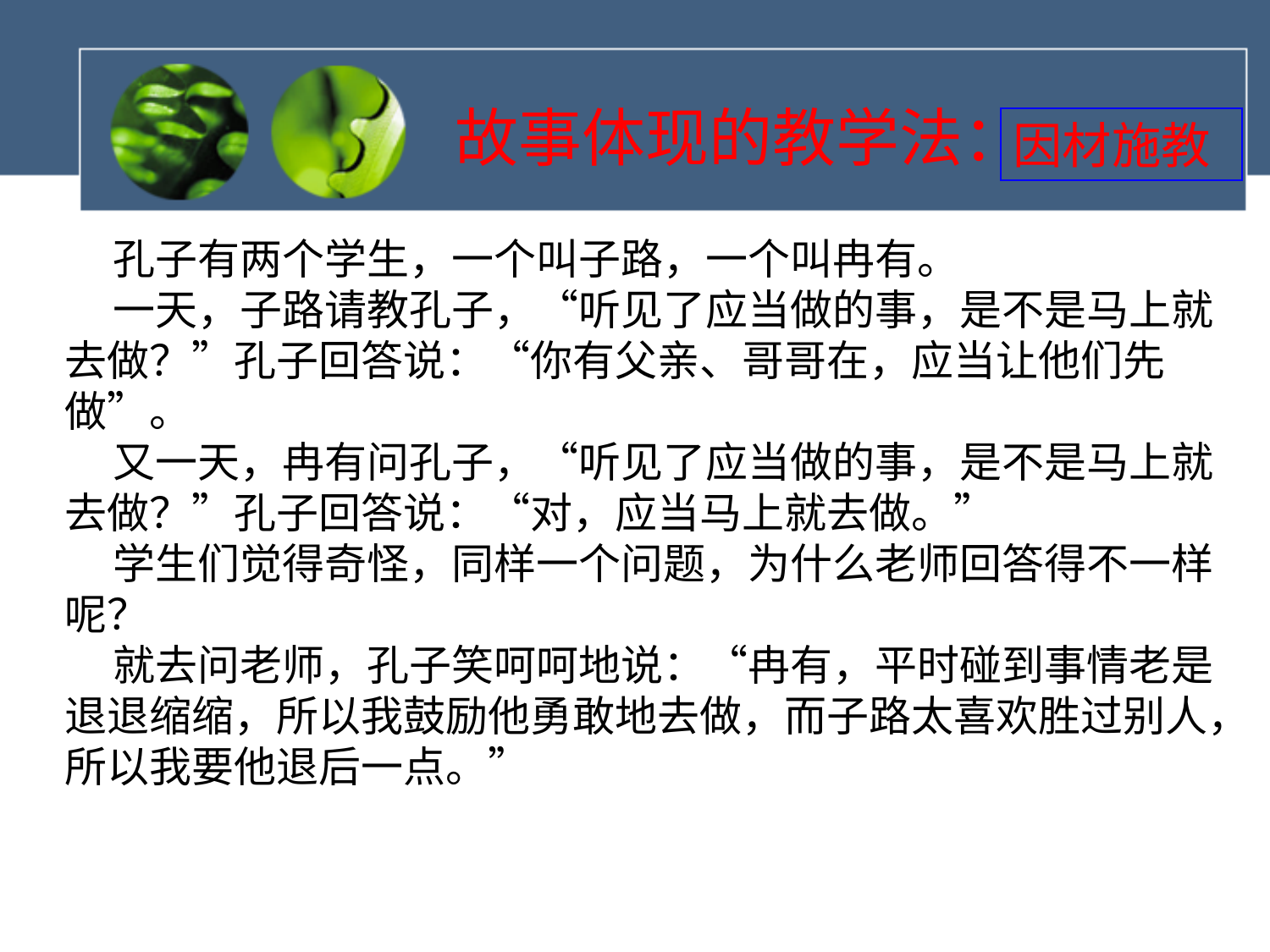

# 故事体现的教学法：
因材施教
    孔子有两个学生，一个叫子路，一个叫冉有。
    一天，子路请教孔子，“听见了应当做的事，是不是马上就去做？”孔子回答说：“你有父亲、哥哥在，应当让他们先做”。
    又一天，冉有问孔子，“听见了应当做的事，是不是马上就去做？”孔子回答说：“对，应当马上就去做。”
    学生们觉得奇怪，同样一个问题，为什么老师回答得不一样呢？
    就去问老师，孔子笑呵呵地说：“冉有，平时碰到事情老是退退缩缩，所以我鼓励他勇敢地去做，而子路太喜欢胜过别人，所以我要他退后一点。”